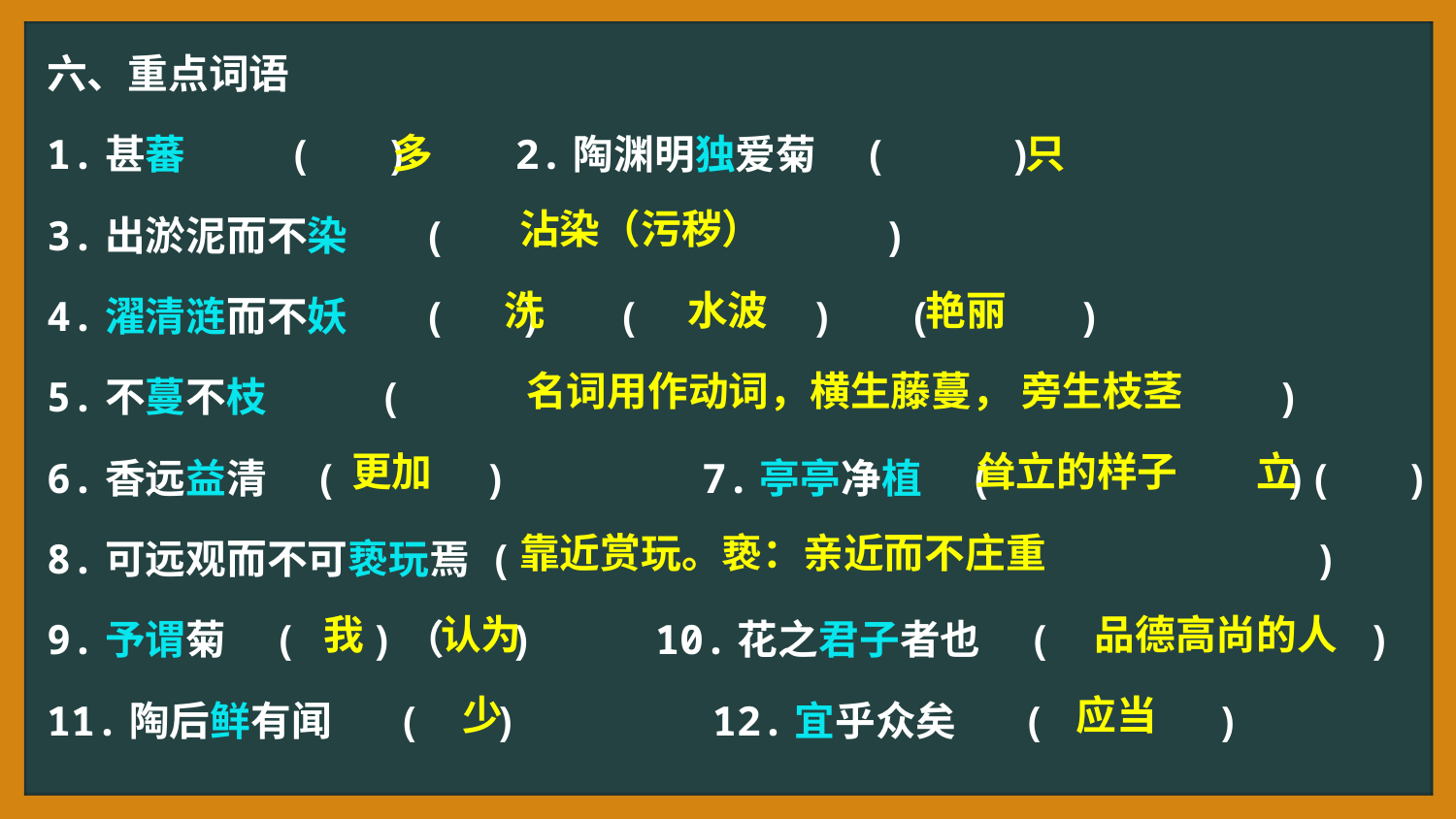

六、重点词语
1.甚蕃          (   )　     2.陶渊明独爱菊    (     )
3.出淤泥而不染       (                  )
4.濯清涟而不妖       (   )   (       )   (      )
5.不蔓不枝           (                                    )
6.香远益清    (      )        7.亭亭净植    (            )(   )
8.可远观而不可亵玩焉 (                                 )
9.予谓菊    (   )（      )     10.花之君子者也    (             )
11.陶后鲜有闻      (   )        12.宜乎众矣      (       )

多
只
沾染（污秽）
洗
水波
艳丽
名词用作动词，横生藤蔓， 旁生枝茎
更加
耸立的样子
立
靠近赏玩。亵：亲近而不庄重
我
认为
品德高尚的人
少
应当